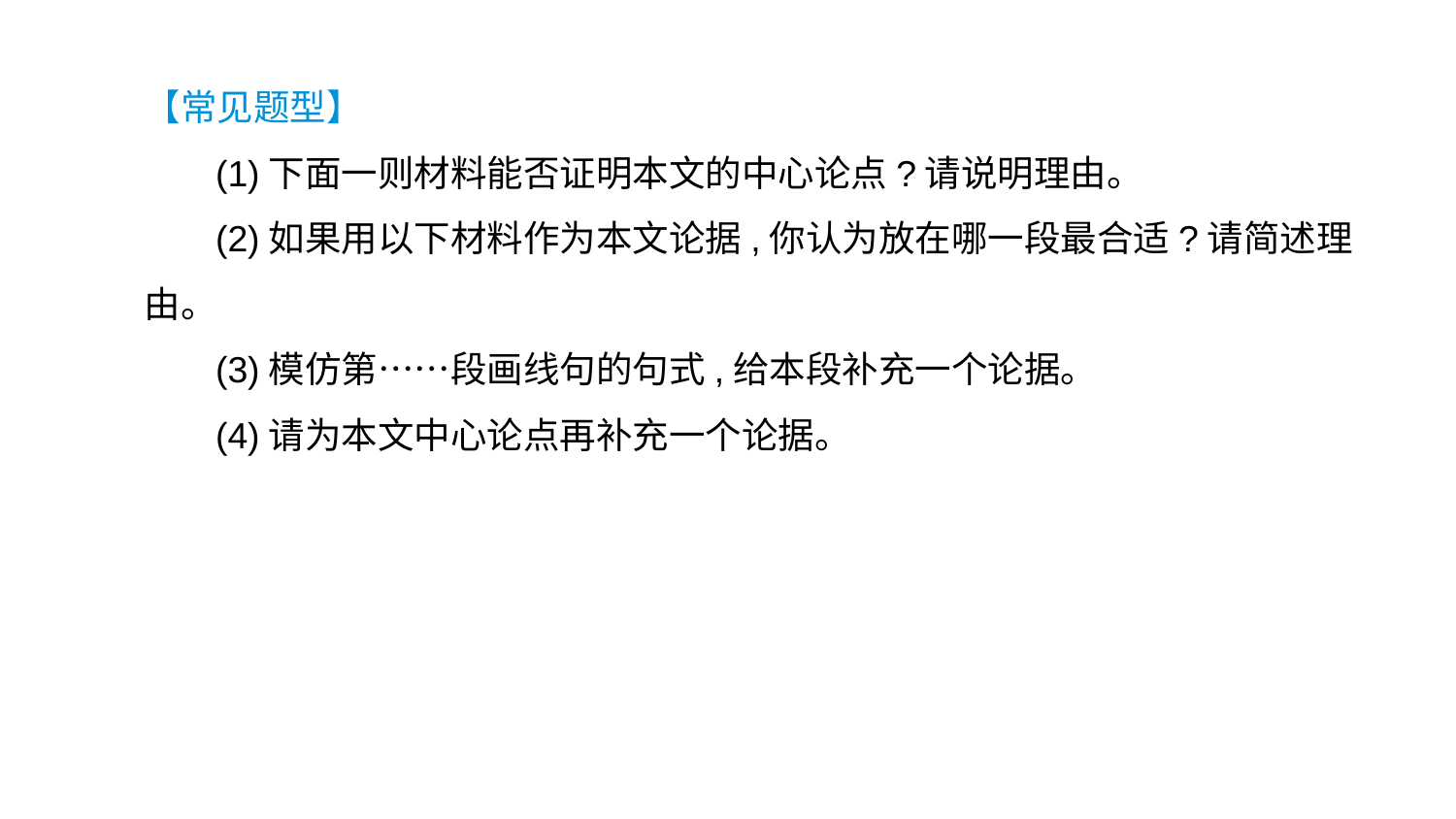

【常见题型】
(1)下面一则材料能否证明本文的中心论点?请说明理由。
(2)如果用以下材料作为本文论据,你认为放在哪一段最合适?请简述理由。
(3)模仿第……段画线句的句式,给本段补充一个论据。
(4)请为本文中心论点再补充一个论据。